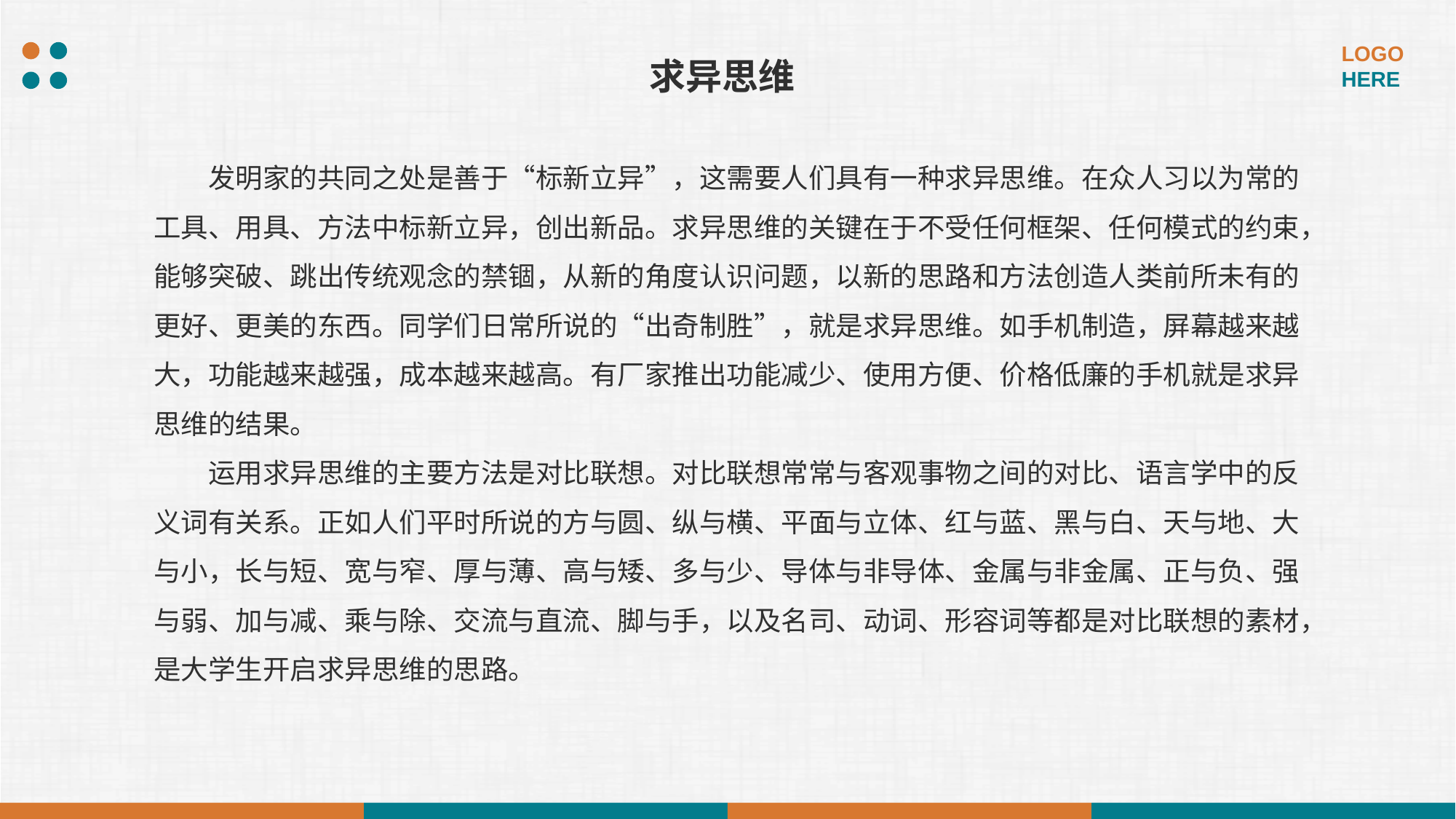

求异思维
发明家的共同之处是善于“标新立异”，这需要人们具有一种求异思维。在众人习以为常的工具、用具、方法中标新立异，创出新品。求异思维的关键在于不受任何框架、任何模式的约束，能够突破、跳出传统观念的禁锢，从新的角度认识问题，以新的思路和方法创造人类前所未有的更好、更美的东西。同学们日常所说的“出奇制胜”，就是求异思维。如手机制造，屏幕越来越大，功能越来越强，成本越来越高。有厂家推出功能减少、使用方便、价格低廉的手机就是求异思维的结果。
运用求异思维的主要方法是对比联想。对比联想常常与客观事物之间的对比、语言学中的反义词有关系。正如人们平时所说的方与圆、纵与横、平面与立体、红与蓝、黑与白、天与地、大与小，长与短、宽与窄、厚与薄、高与矮、多与少、导体与非导体、金属与非金属、正与负、强与弱、加与减、乘与除、交流与直流、脚与手，以及名司、动词、形容词等都是对比联想的素材，是大学生开启求异思维的思路。